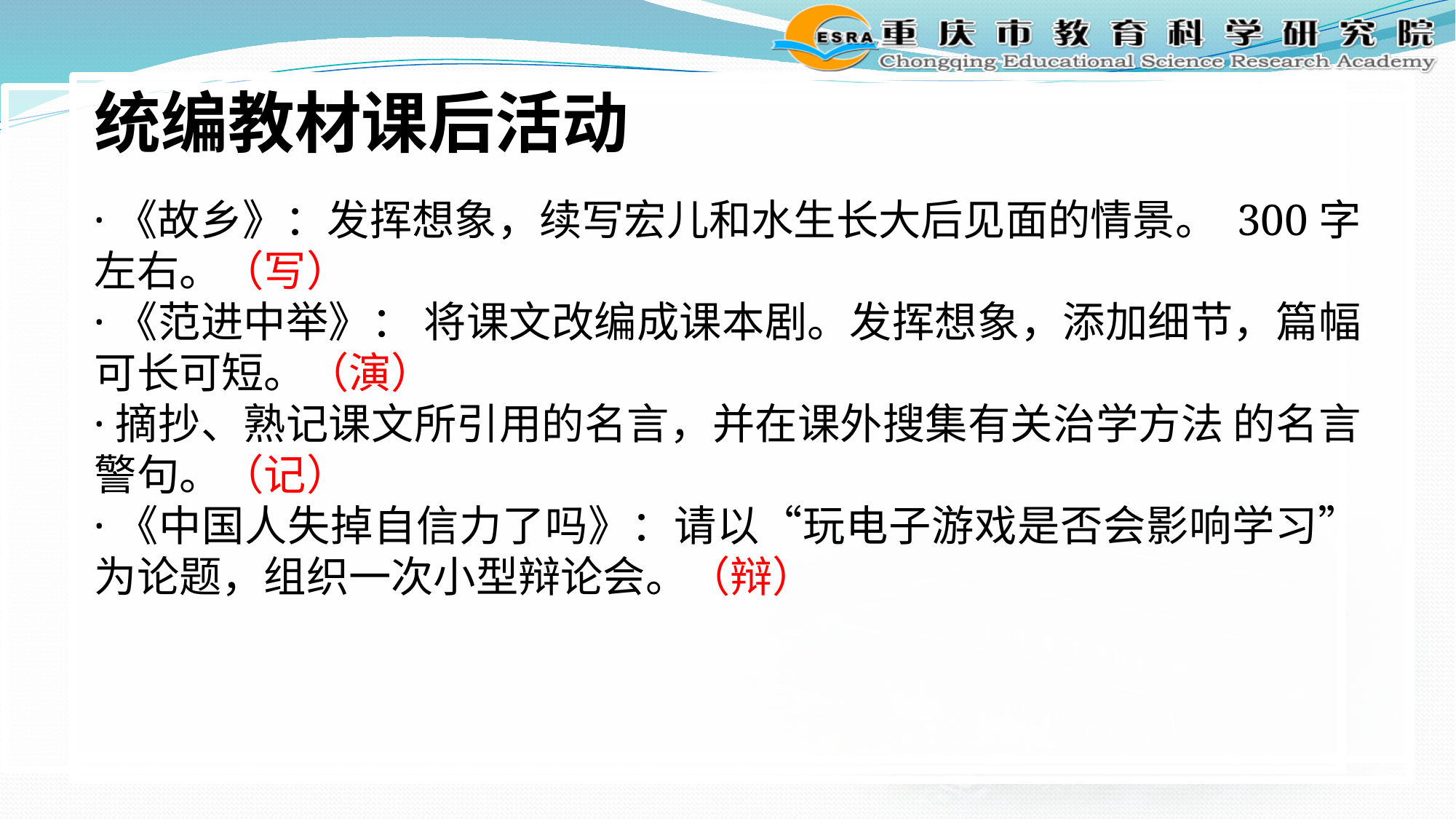

统编教材课后活动

·《故乡》：发挥想象，续写宏儿和水生长大后见面的情景。 300字左右。（写）
·《范进中举》： 将课文改编成课本剧。发挥想象，添加细节，篇幅可长可短。（演）
·摘抄、熟记课文所引用的名言，并在课外搜集有关治学方法 的名言警句。（记）
·《中国人失掉自信力了吗》：请以“玩电子游戏是否会影响学习”为论题，组织一次小型辩论会。（辩）